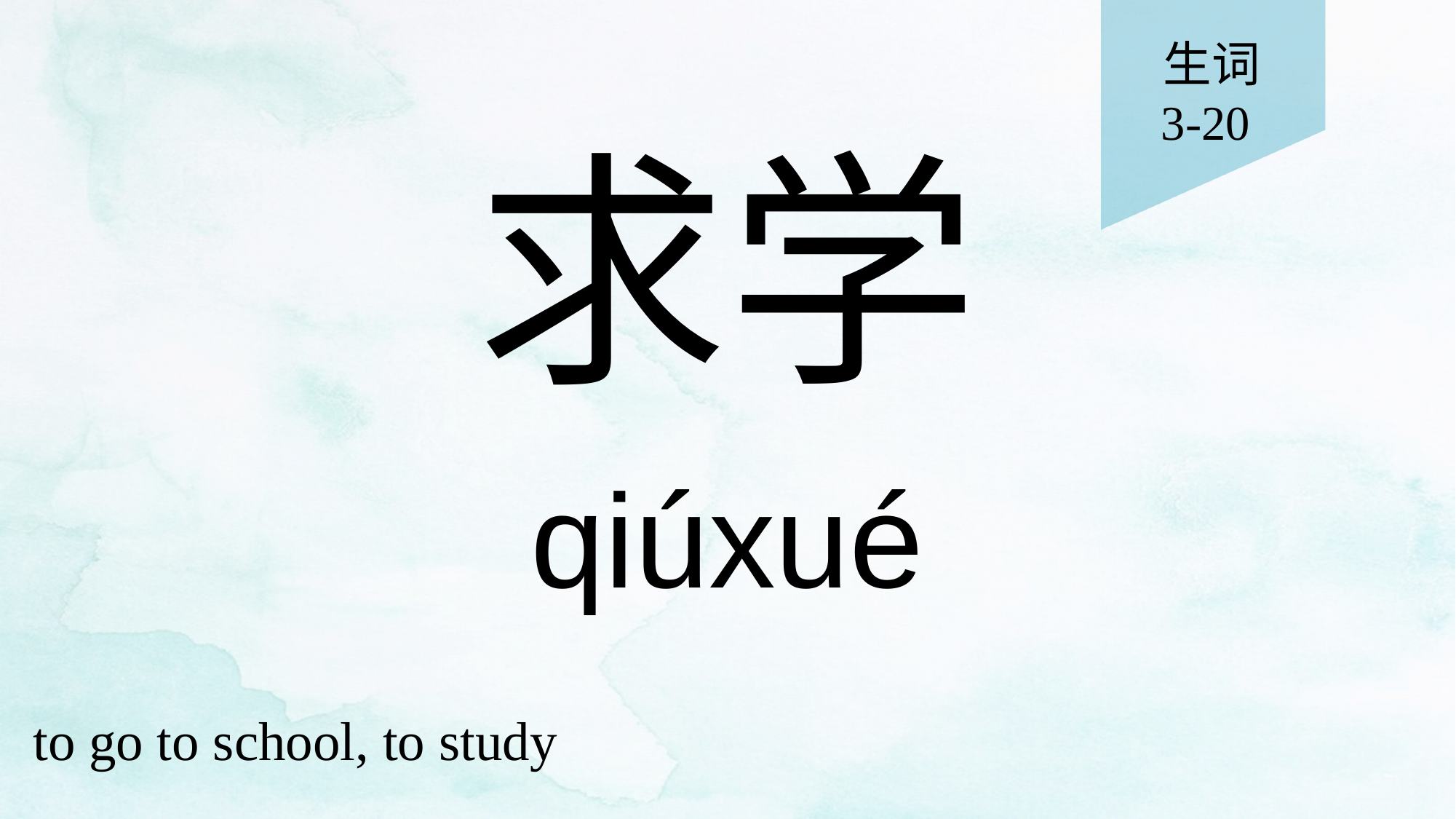

生词
3-20
# 求学
qiúxué
to go to school, to study